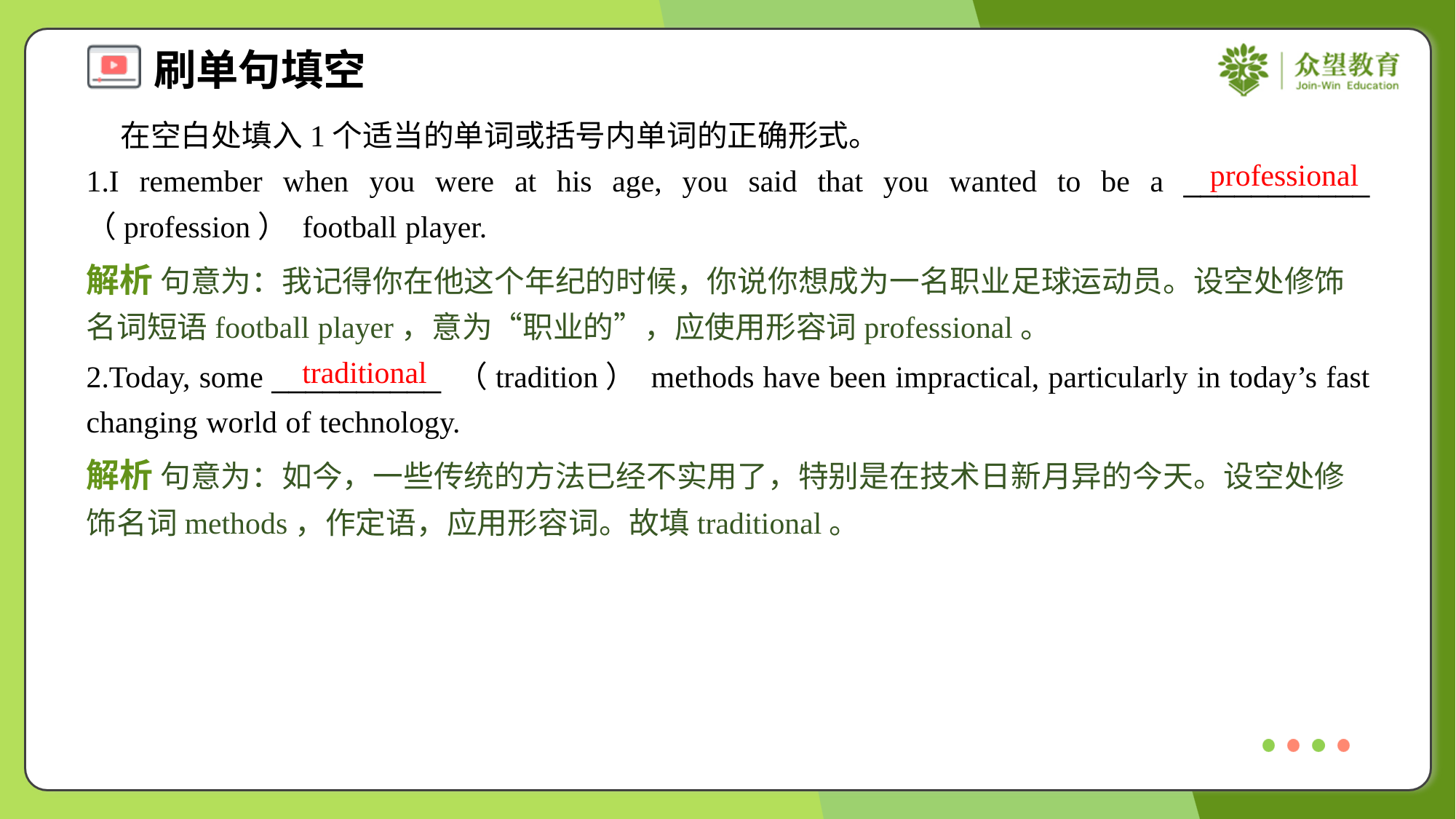

在空白处填入1个适当的单词或括号内单词的正确形式。
1.I remember when you were at his age, you said that you wanted to be a ___________ （profession） football player.
professional
解析 句意为：我记得你在他这个年纪的时候，你说你想成为一名职业足球运动员。设空处修饰名词短语football player，意为“职业的”，应使用形容词professional。
traditional
2.Today, some __________ （tradition） methods have been impractical, particularly in today’s fast changing world of technology.
解析 句意为：如今，一些传统的方法已经不实用了，特别是在技术日新月异的今天。设空处修饰名词methods，作定语，应用形容词。故填traditional。